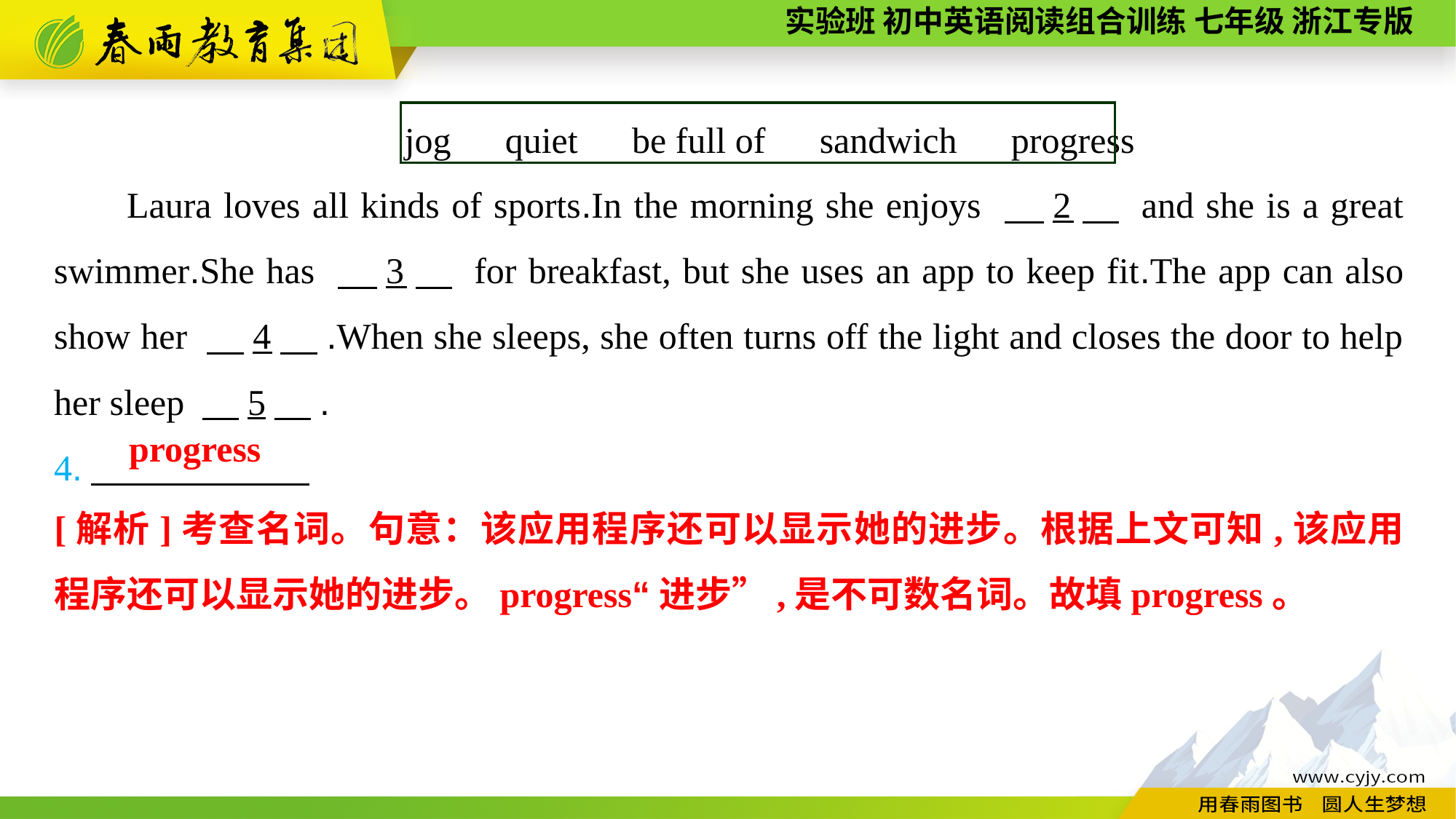

jog　quiet　be full of　sandwich　progress
Laura loves all kinds of sports.In the morning she enjoys 　2　 and she is a great swimmer.She has 　3　 for breakfast, but she uses an app to keep fit.The app can also show her 　4　.When she sleeps, she often turns off the light and closes the door to help her sleep 　5　.
4.　　　　　　　.

progress
[解析]考查名词。句意：该应用程序还可以显示她的进步。根据上文可知,该应用程序还可以显示她的进步。progress“进步”,是不可数名词。故填progress。